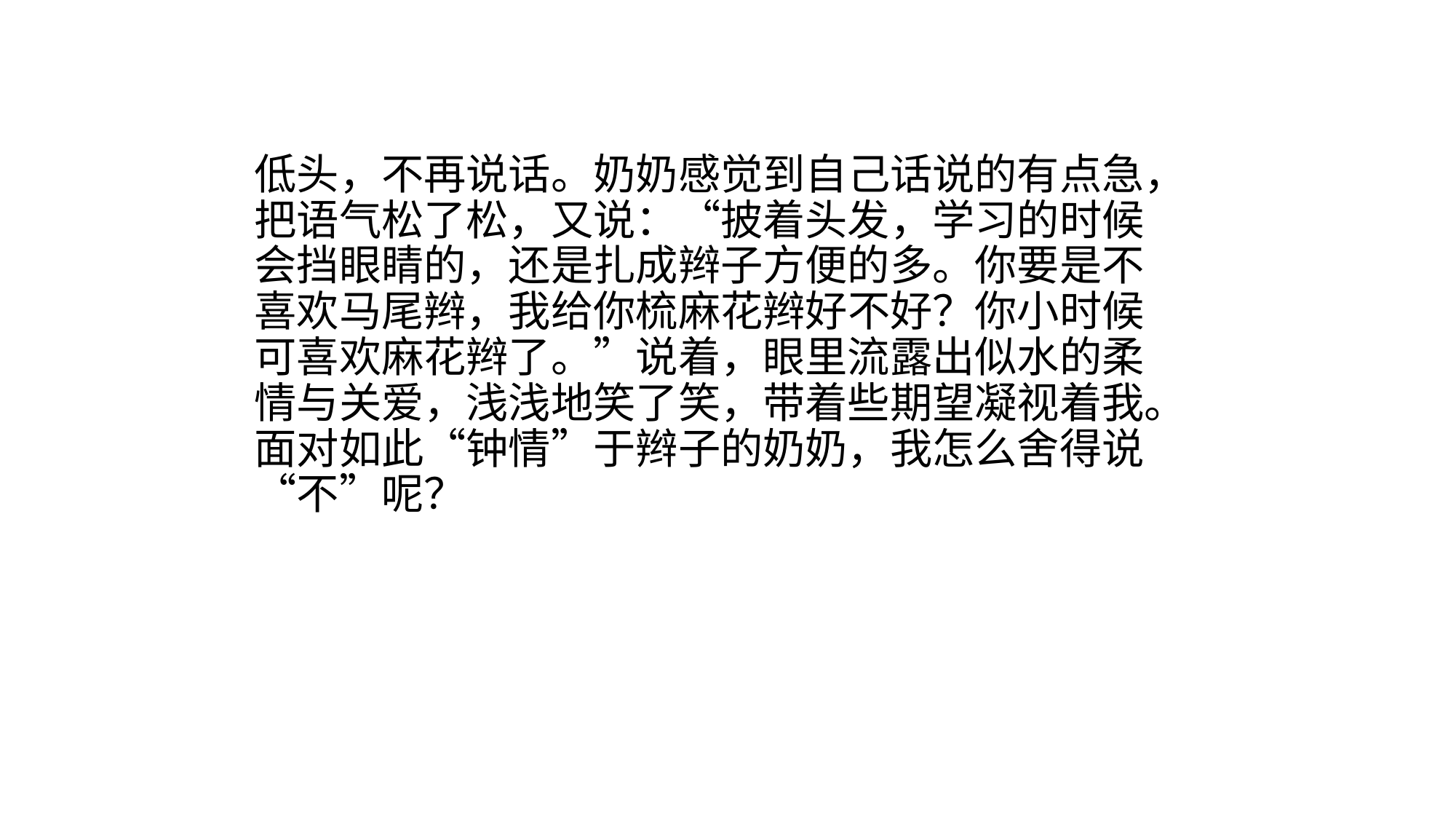

低头，不再说话。奶奶感觉到自己话说的有点急，把语气松了松，又说：“披着头发，学习的时候会挡眼睛的，还是扎成辫子方便的多。你要是不喜欢马尾辫，我给你梳麻花辫好不好？你小时候可喜欢麻花辫了。”说着，眼里流露出似水的柔情与关爱，浅浅地笑了笑，带着些期望凝视着我。面对如此“钟情”于辫子的奶奶，我怎么舍得说“不”呢？